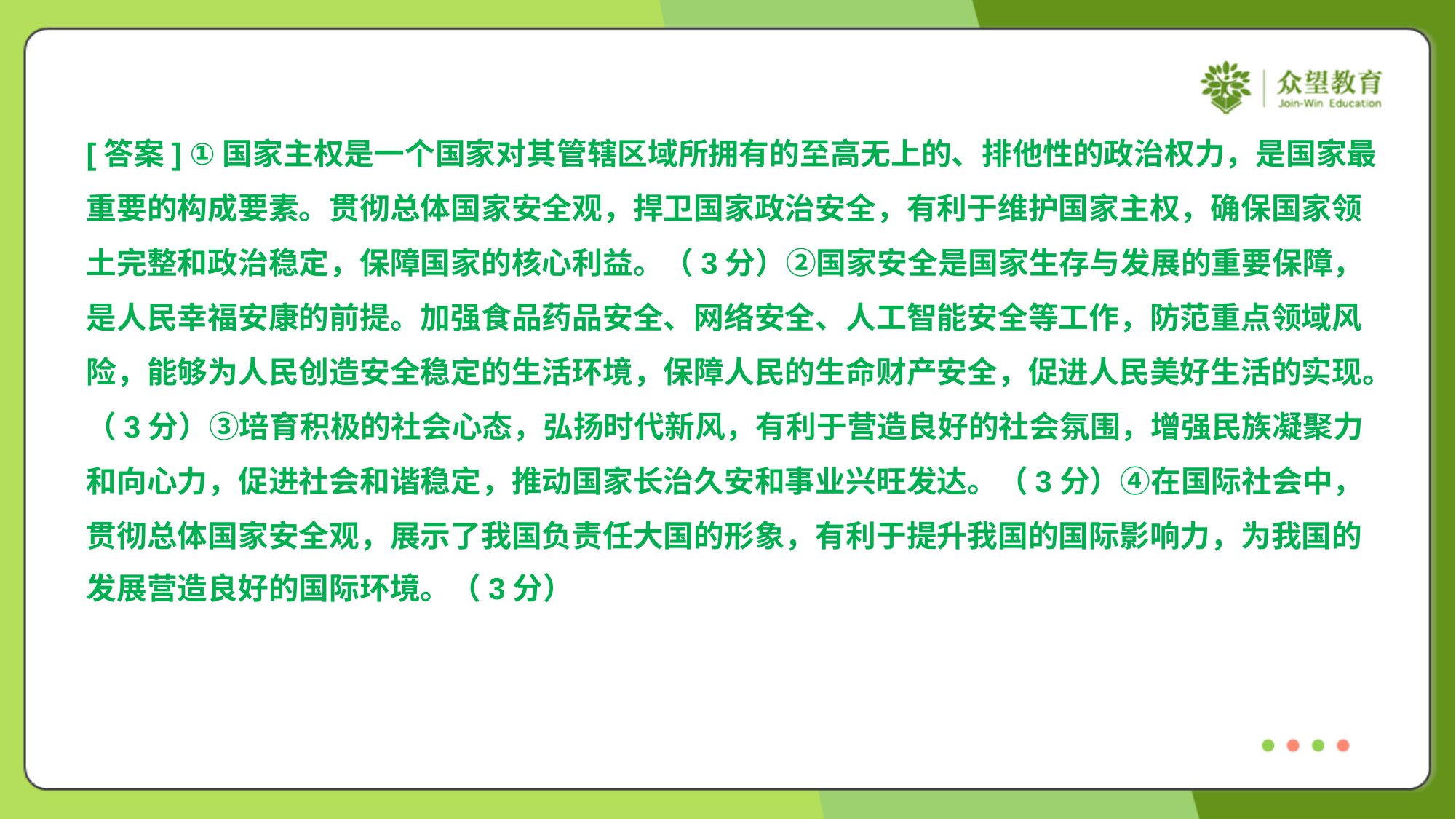

[答案] ①国家主权是一个国家对其管辖区域所拥有的至高无上的、排他性的政治权力，是国家最
重要的构成要素。贯彻总体国家安全观，捍卫国家政治安全，有利于维护国家主权，确保国家领
土完整和政治稳定，保障国家的核心利益。（3分）②国家安全是国家生存与发展的重要保障，
是人民幸福安康的前提。加强食品药品安全、网络安全、人工智能安全等工作，防范重点领域风
险，能够为人民创造安全稳定的生活环境，保障人民的生命财产安全，促进人民美好生活的实现。
（3分）③培育积极的社会心态，弘扬时代新风，有利于营造良好的社会氛围，增强民族凝聚力
和向心力，促进社会和谐稳定，推动国家长治久安和事业兴旺发达。（3分）④在国际社会中，
贯彻总体国家安全观，展示了我国负责任大国的形象，有利于提升我国的国际影响力，为我国的
发展营造良好的国际环境。（3分）